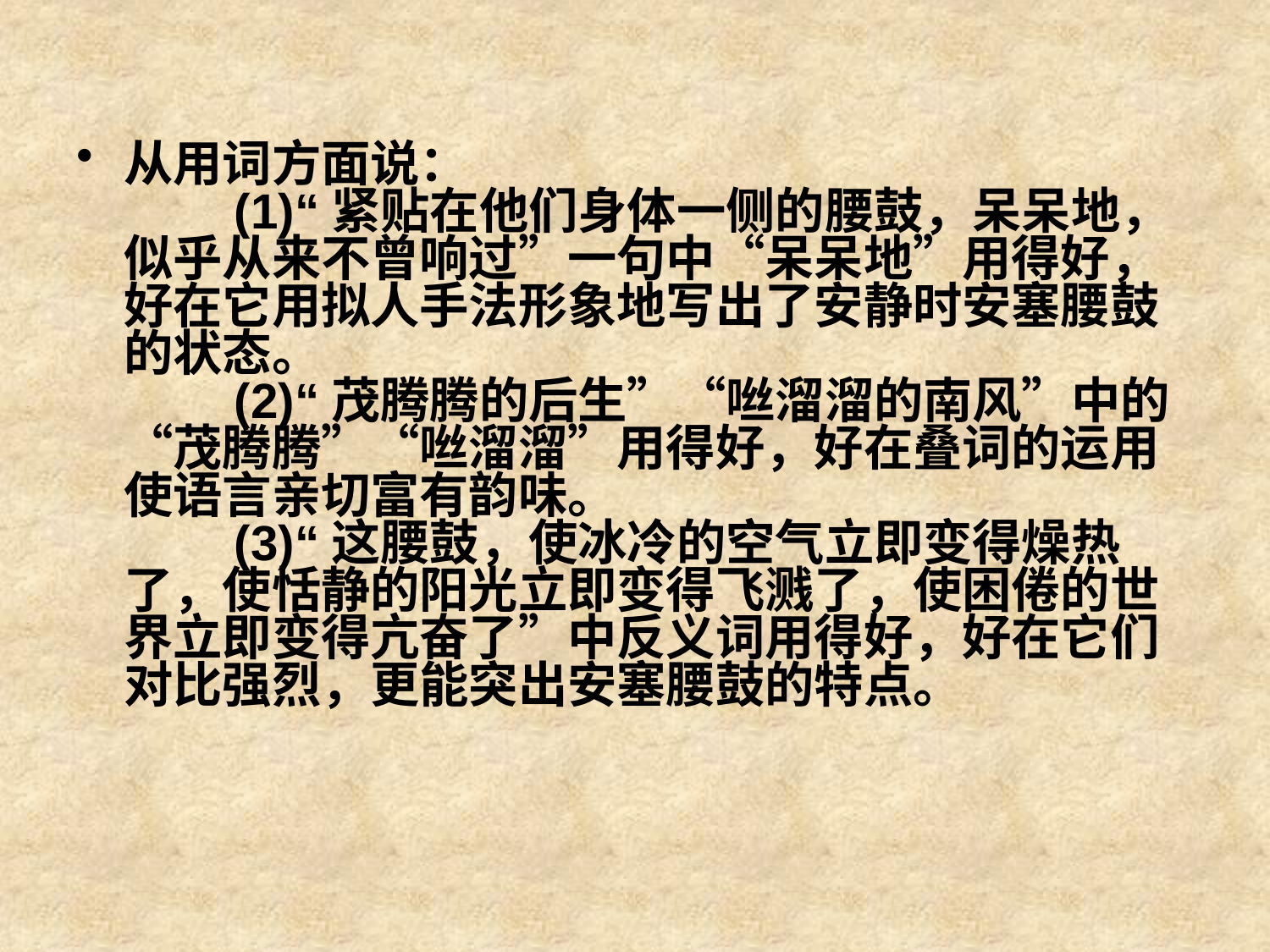

从用词方面说：
　　(1)“紧贴在他们身体一侧的腰鼓，呆呆地，似乎从来不曾响过”一句中“呆呆地”用得好，好在它用拟人手法形象地写出了安静时安塞腰鼓的状态。
　　(2)“茂腾腾的后生”“咝溜溜的南风”中的“茂腾腾”“咝溜溜”用得好，好在叠词的运用使语言亲切富有韵味。
　　(3)“这腰鼓，使冰冷的空气立即变得燥热了，使恬静的阳光立即变得飞溅了，使困倦的世界立即变得亢奋了”中反义词用得好，好在它们对比强烈，更能突出安塞腰鼓的特点。